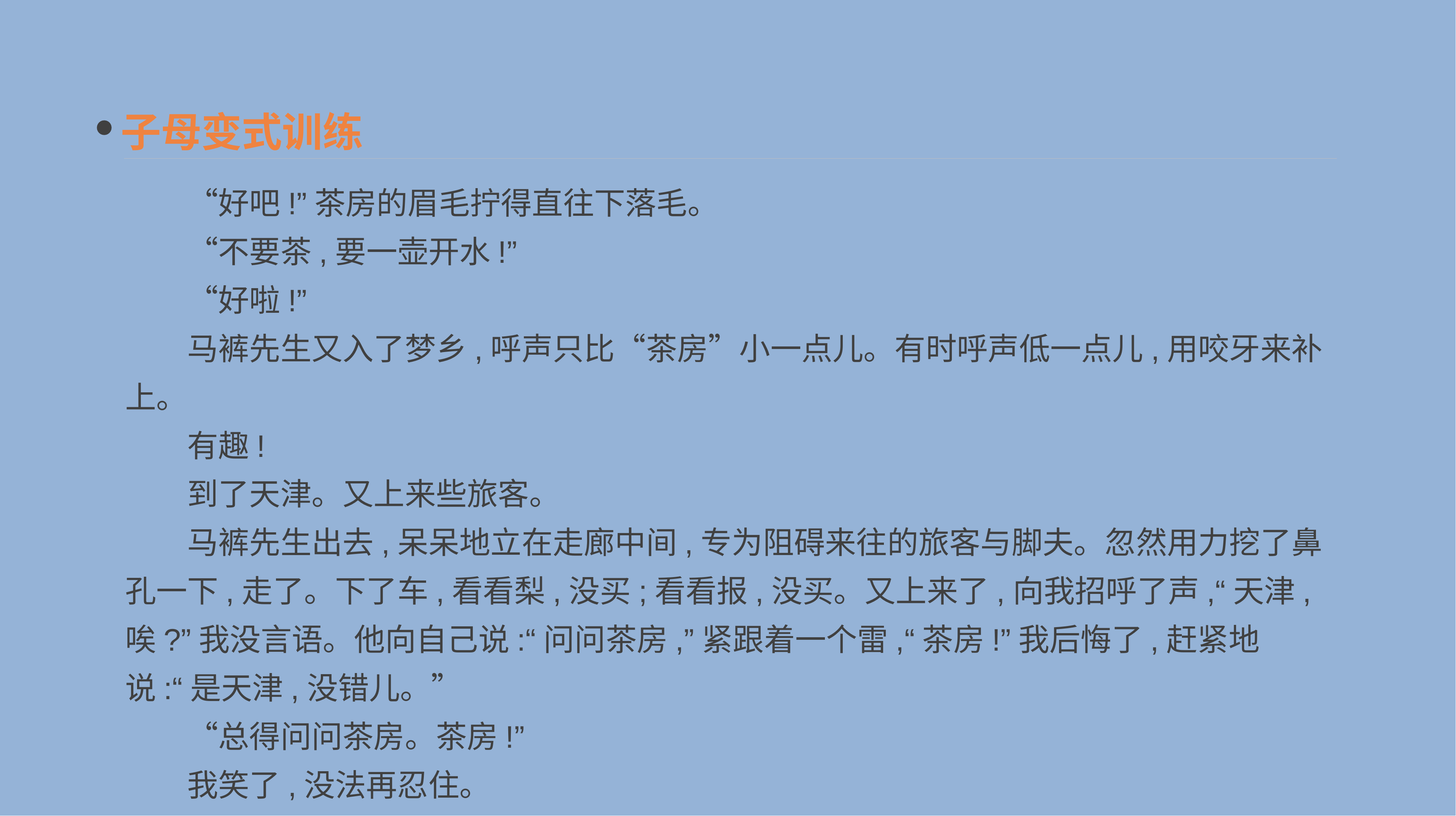

子母变式训练

　　“好吧!”茶房的眉毛拧得直往下落毛。
　　“不要茶,要一壶开水!”
　　“好啦!”
　　马裤先生又入了梦乡,呼声只比“茶房”小一点儿。有时呼声低一点儿,用咬牙来补上。
　　有趣!
　　到了天津。又上来些旅客。
　　马裤先生出去,呆呆地立在走廊中间,专为阻碍来往的旅客与脚夫。忽然用力挖了鼻孔一下,走了。下了车,看看梨,没买;看看报,没买。又上来了,向我招呼了声,“天津,唉?”我没言语。他向自己说:“问问茶房,”紧跟着一个雷,“茶房!”我后悔了,赶紧地说:“是天津,没错儿。”
　　“总得问问茶房。茶房!”
　　我笑了,没法再忍住。